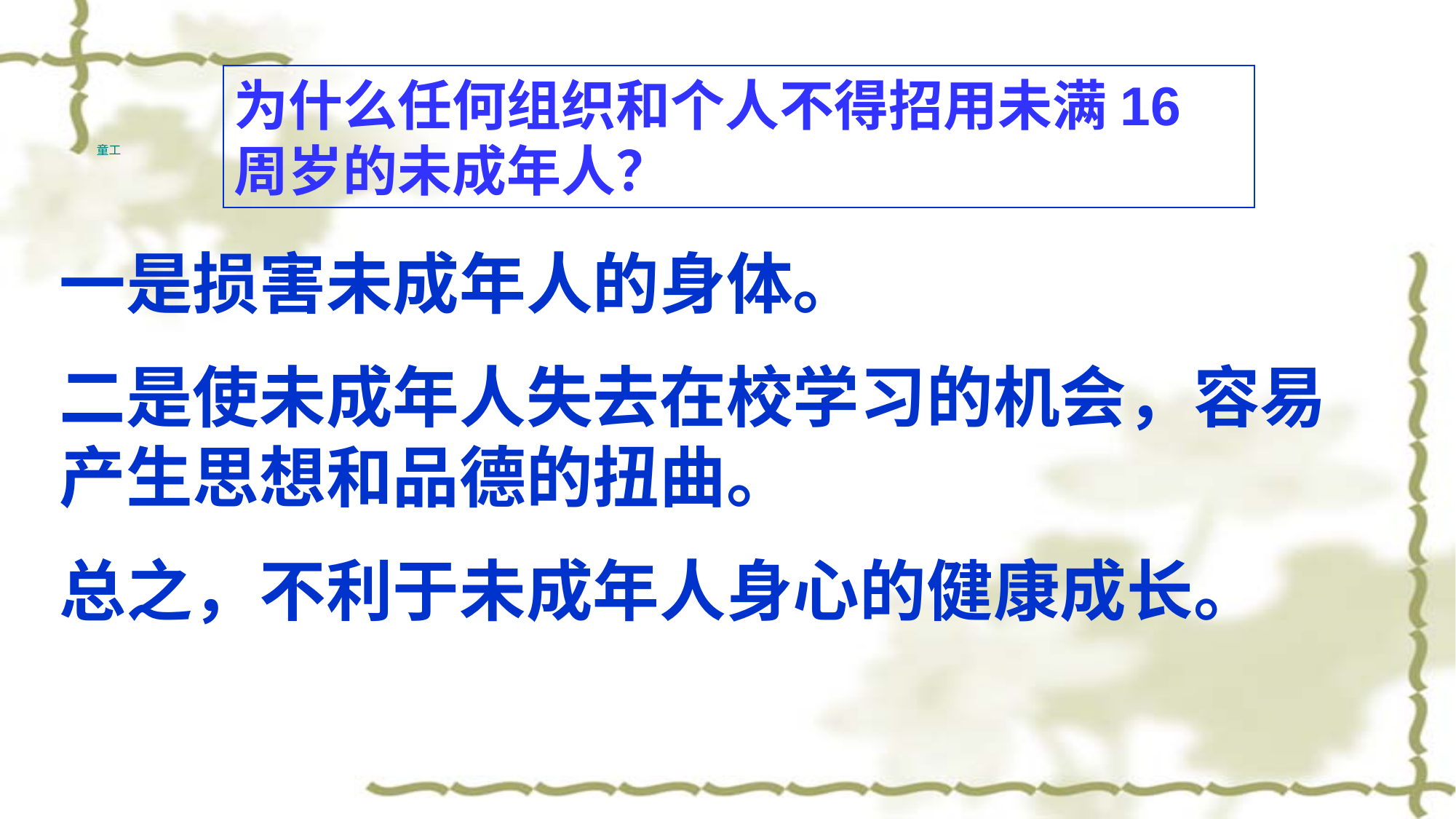

为什么任何组织和个人不得招用未满16周岁的未成年人？
# 童工

一是损害未成年人的身体。
二是使未成年人失去在校学习的机会，容易产生思想和品德的扭曲。
总之，不利于未成年人身心的健康成长。